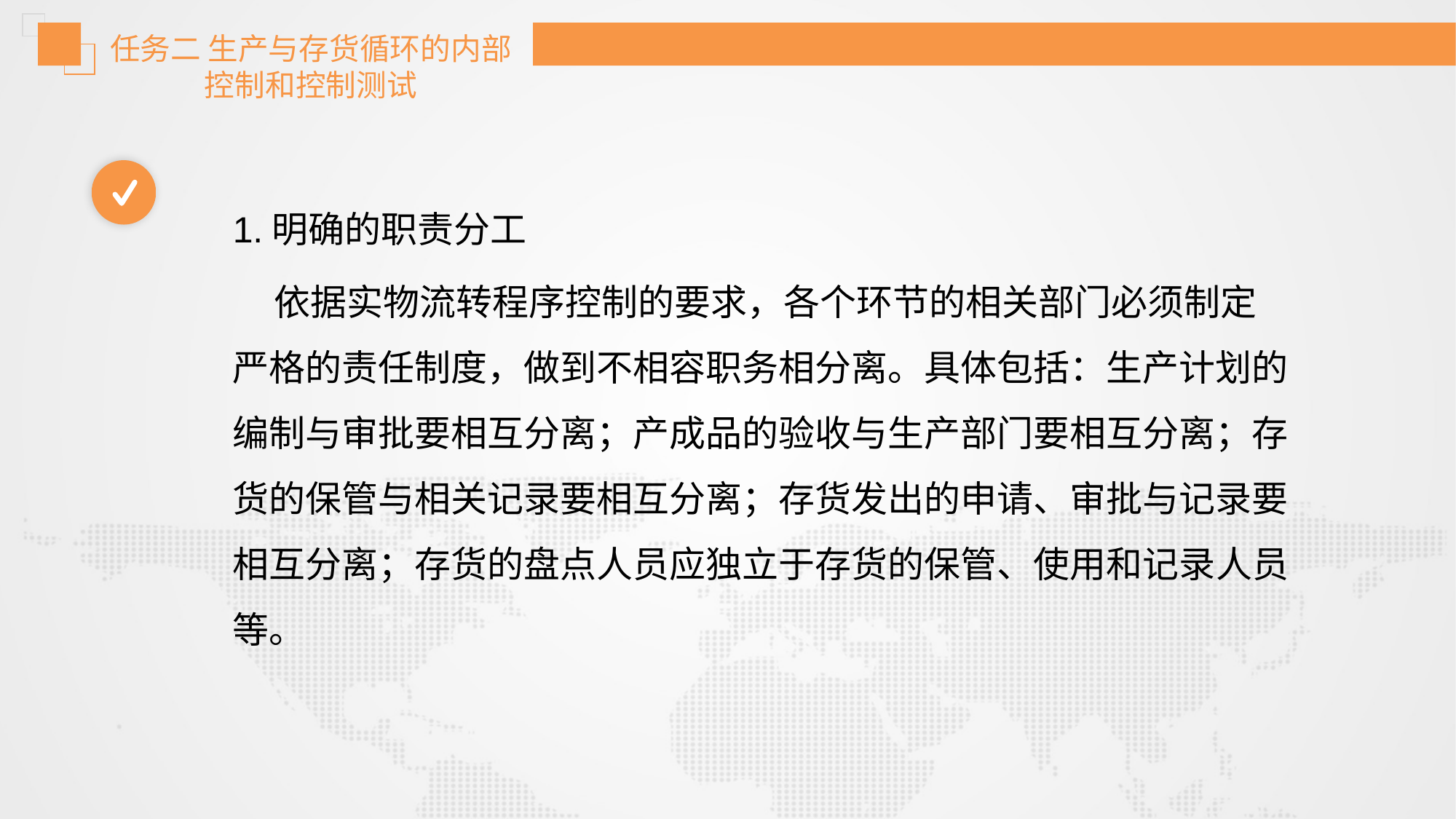

任务二 生产与存货循环的内部控制和控制测试

1.明确的职责分工
    依据实物流转程序控制的要求，各个环节的相关部门必须制定严格的责任制度，做到不相容职务相分离。具体包括：生产计划的编制与审批要相互分离；产成品的验收与生产部门要相互分离；存货的保管与相关记录要相互分离；存货发出的申请、审批与记录要相互分离；存货的盘点人员应独立于存货的保管、使用和记录人员等。